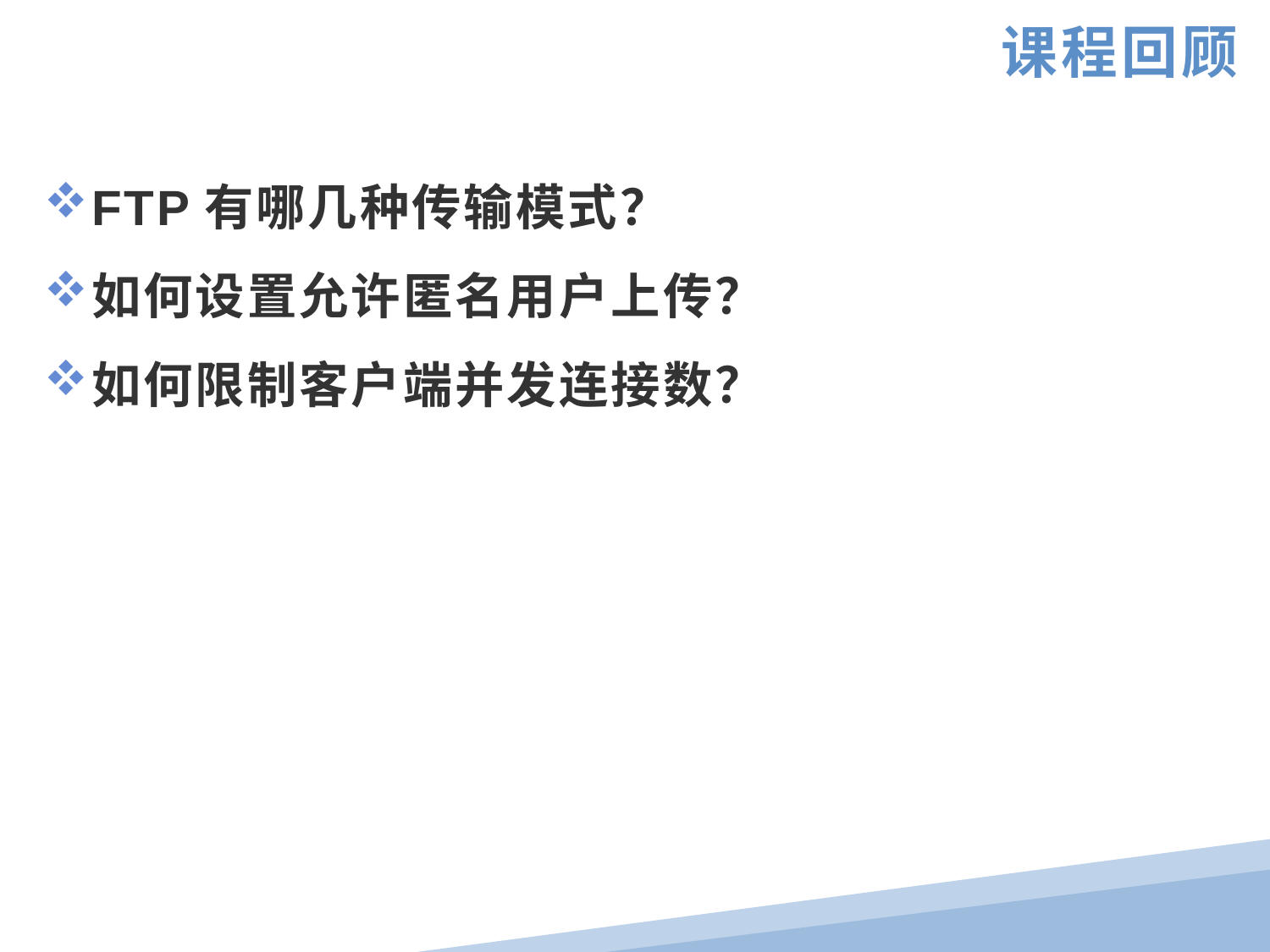

课程回顾
FTP有哪几种传输模式？
如何设置允许匿名用户上传？
如何限制客户端并发连接数？